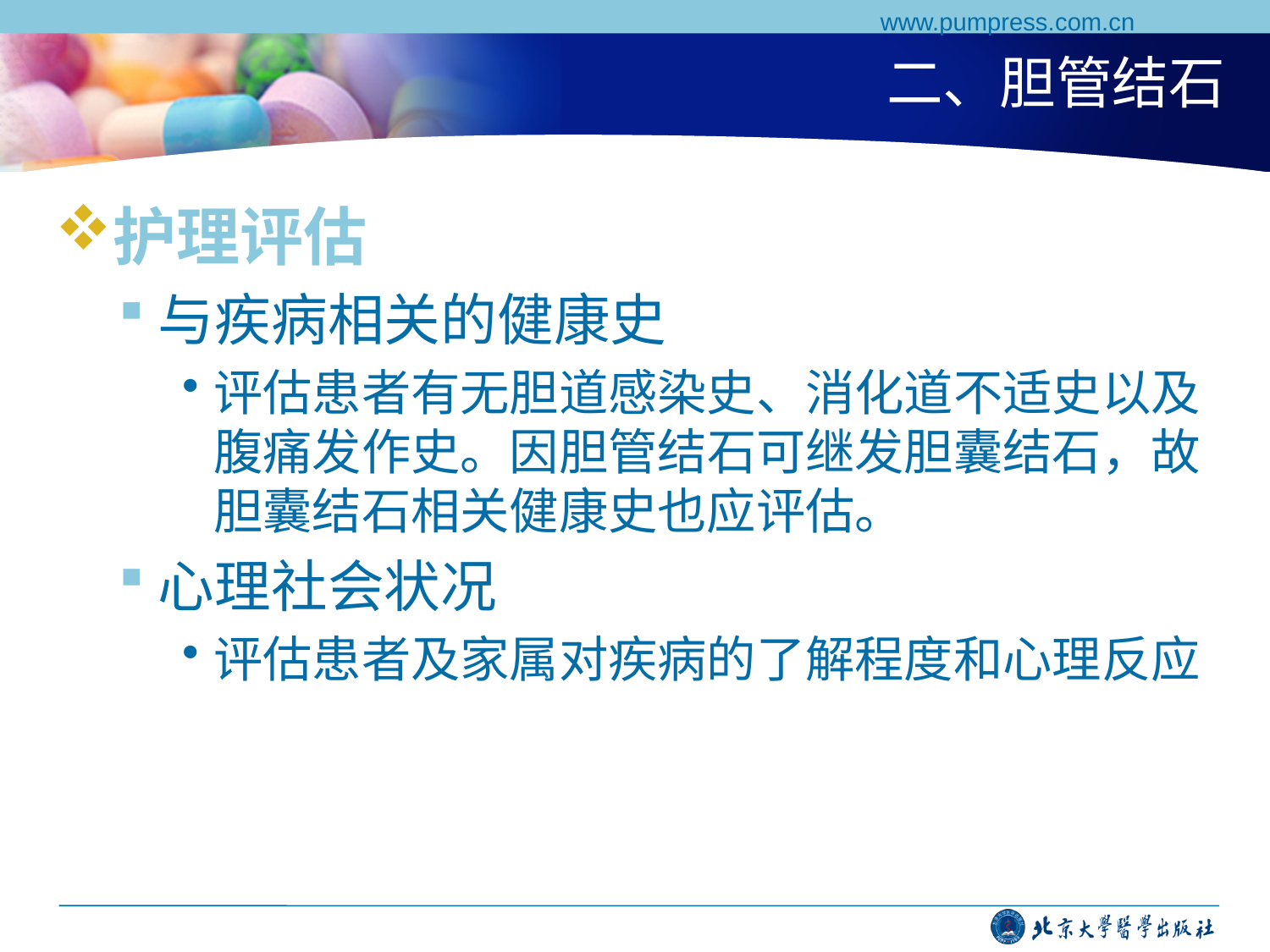

www.pumpress.com.cn
# 二、胆管结石
护理评估
与疾病相关的健康史
评估患者有无胆道感染史、消化道不适史以及腹痛发作史。因胆管结石可继发胆囊结石，故胆囊结石相关健康史也应评估。
心理社会状况
评估患者及家属对疾病的了解程度和心理反应